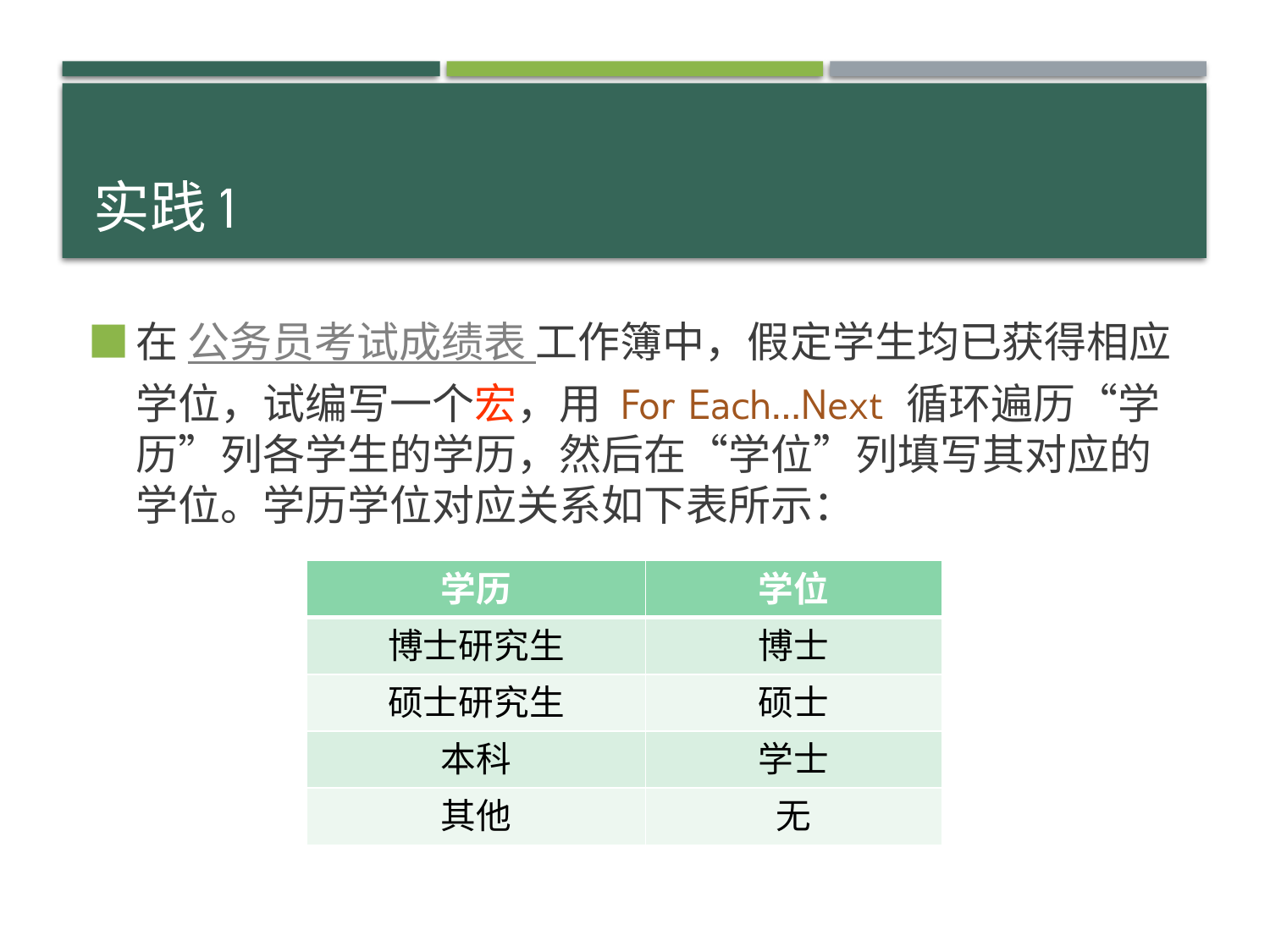

# 实践1
在 公务员考试成绩表 工作簿中，假定学生均已获得相应学位，试编写一个宏，用 For Each…Next 循环遍历“学历”列各学生的学历，然后在“学位”列填写其对应的学位。学历学位对应关系如下表所示：
| 学历 | 学位 |
| --- | --- |
| 博士研究生 | 博士 |
| 硕士研究生 | 硕士 |
| 本科 | 学士 |
| 其他 | 无 |